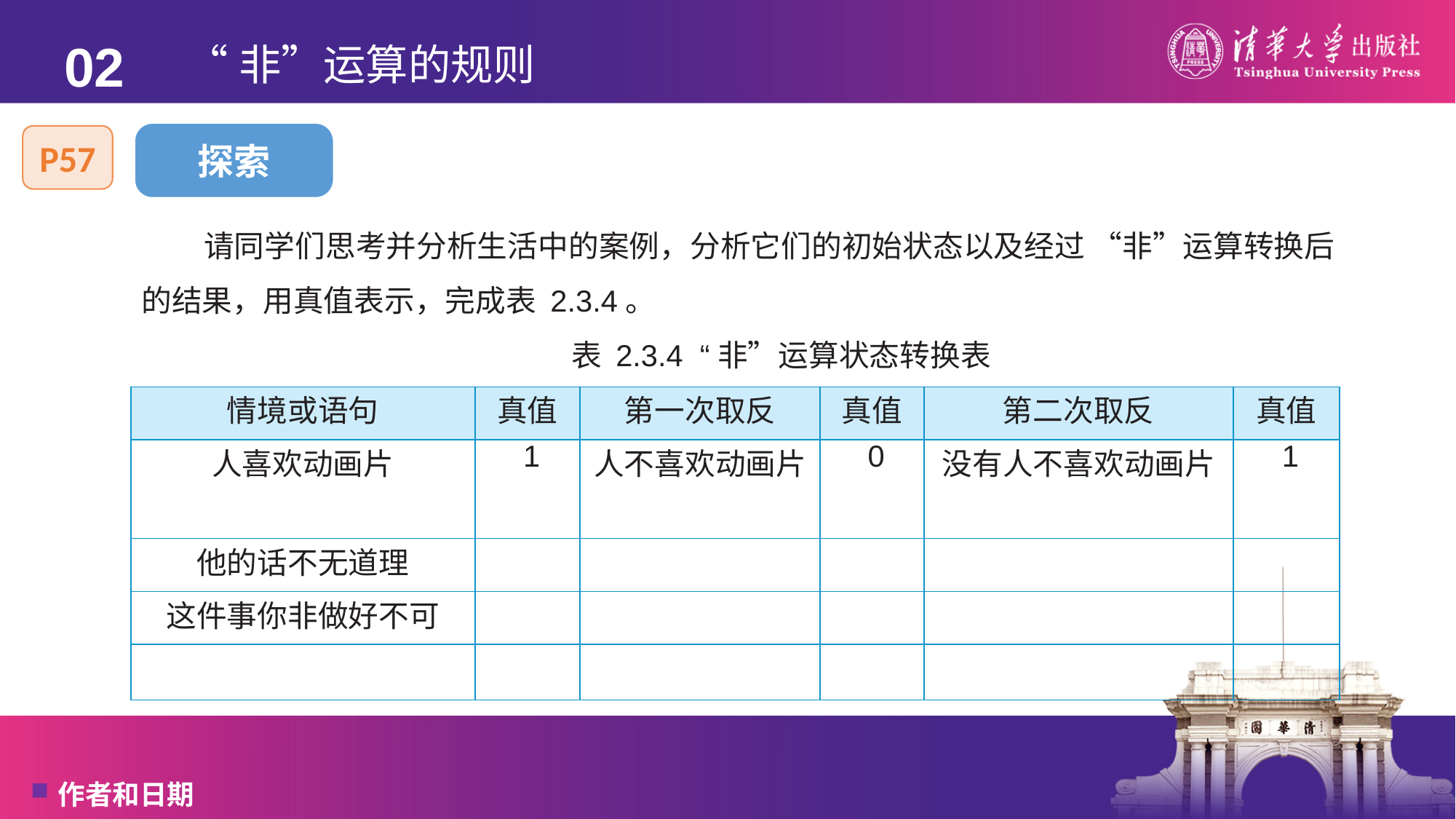

02
# “非”运算的规则
探索
P57
请同学们思考并分析生活中的案例，分析它们的初始状态以及经过 “非”运算转换后的结果，用真值表示，完成表 2.3.4。
表 2.3.4  “非”运算状态转换表
| 情境或语句 | 真值 | 第一次取反 | 真值 | 第二次取反 | 真值 |
| --- | --- | --- | --- | --- | --- |
| 人喜欢动画片 | 1 | 人不喜欢动画片 | 0 | 没有人不喜欢动画片 | 1 |
| 他的话不无道理 |  |  |  |  |  |
| 这件事你非做好不可 |  |  |  |  |  |
|  |  |  |  |  |  |
作者和日期